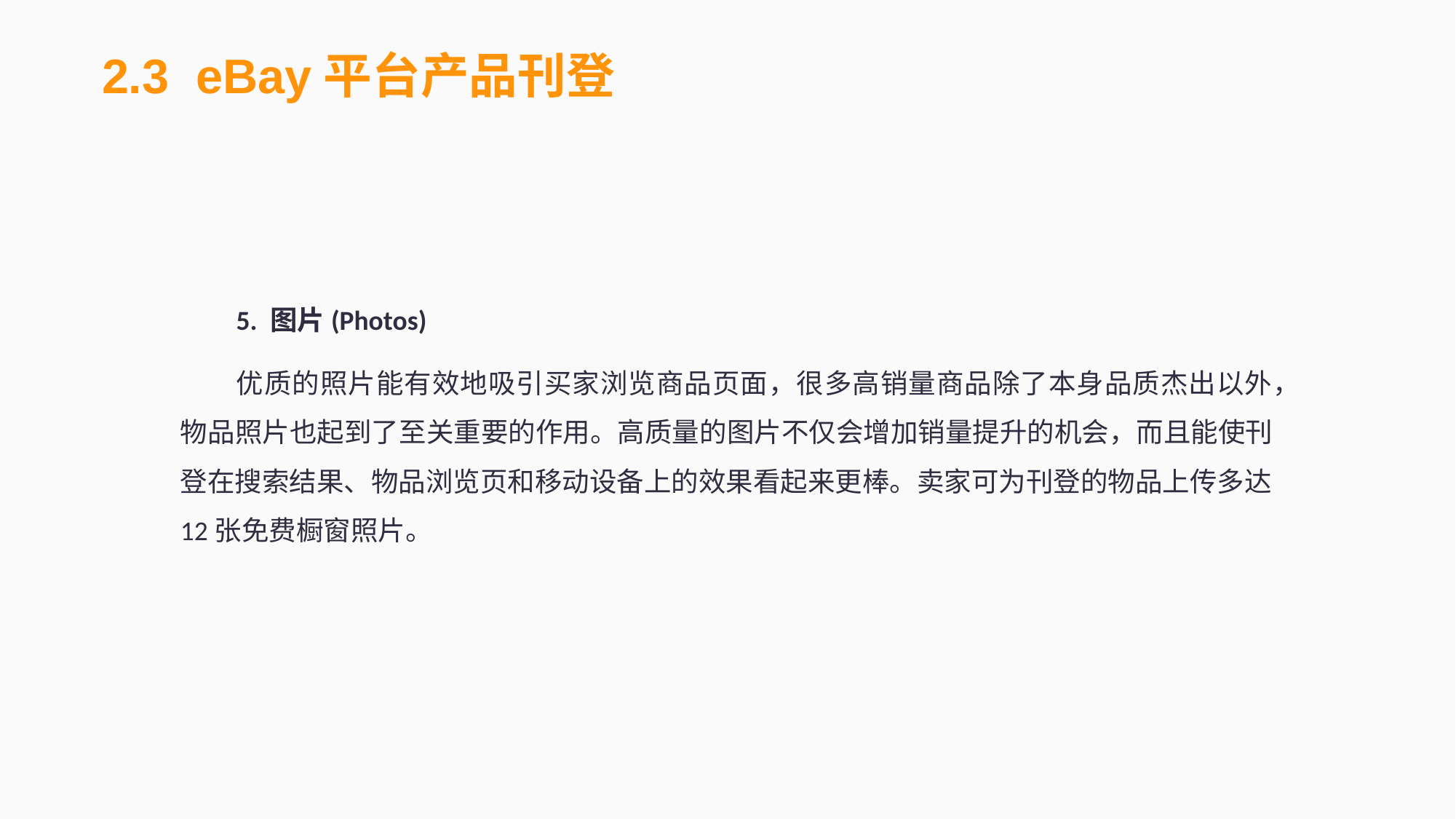

2.3  eBay平台产品刊登
5. 图片(Photos)
优质的照片能有效地吸引买家浏览商品页面，很多高销量商品除了本身品质杰出以外，物品照片也起到了至关重要的作用。高质量的图片不仅会增加销量提升的机会，而且能使刊登在搜索结果、物品浏览页和移动设备上的效果看起来更棒。卖家可为刊登的物品上传多达12张免费橱窗照片。